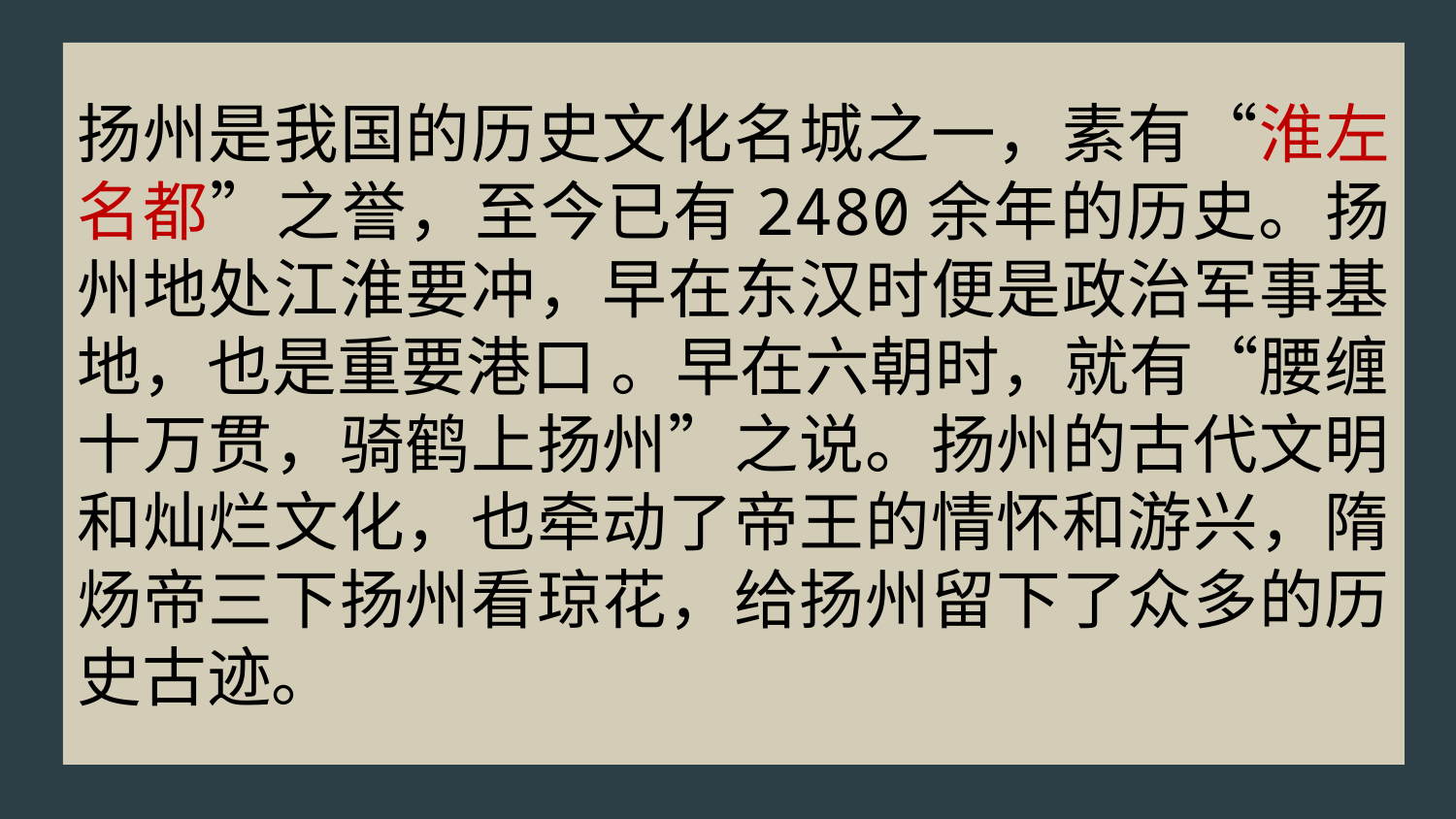

扬州是我国的历史文化名城之一，素有“淮左名都”之誉，至今已有2480余年的历史。扬州地处江淮要冲，早在东汉时便是政治军事基地，也是重要港口 。早在六朝时，就有“腰缠十万贯，骑鹤上扬州”之说。扬州的古代文明和灿烂文化，也牵动了帝王的情怀和游兴，隋炀帝三下扬州看琼花，给扬州留下了众多的历史古迹。